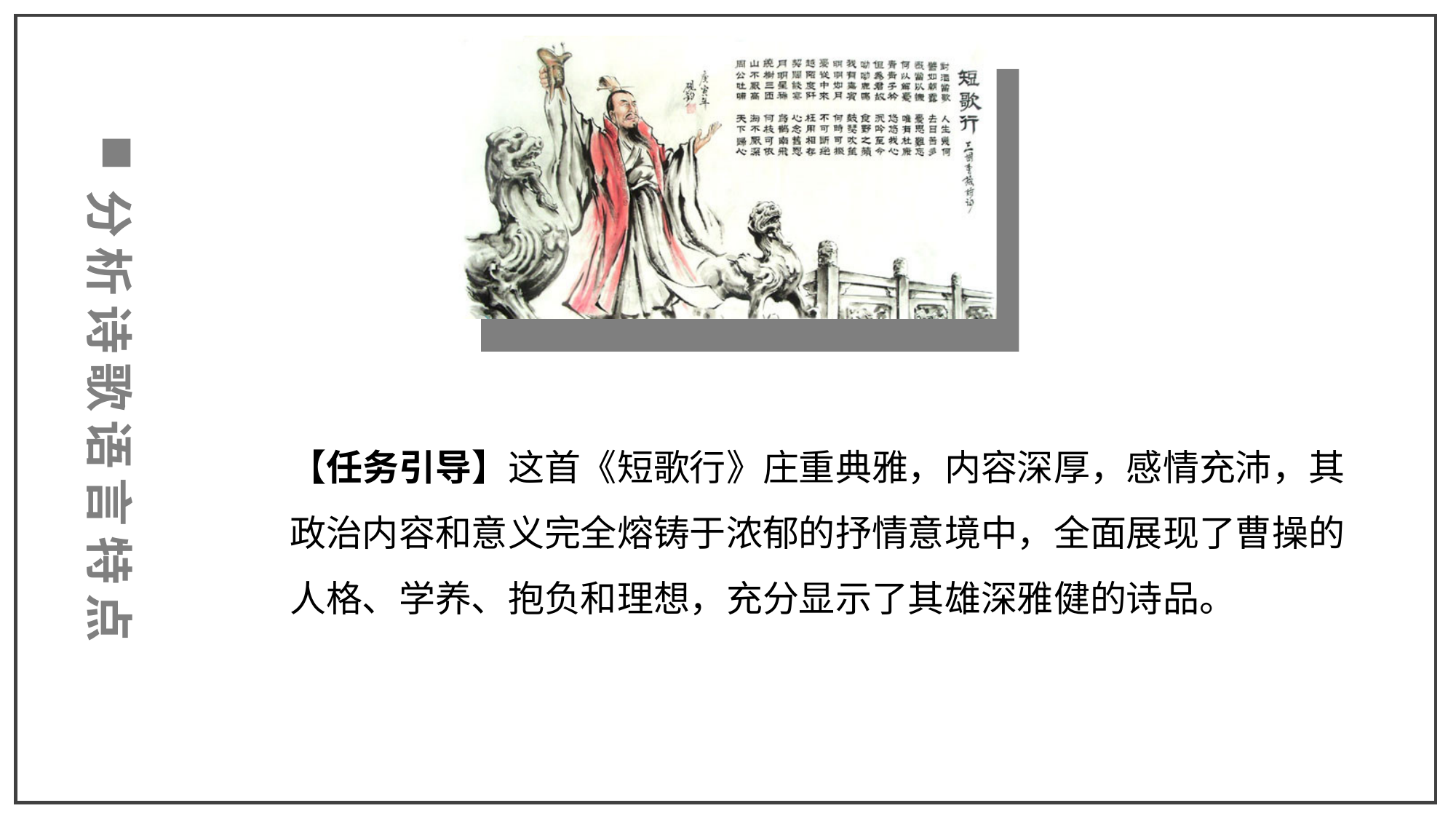

分析诗歌语言特点
【任务引导】这首《短歌行》庄重典雅，内容深厚，感情充沛，其政治内容和意义完全熔铸于浓郁的抒情意境中，全面展现了曹操的人格、学养、抱负和理想，充分显示了其雄深雅健的诗品。